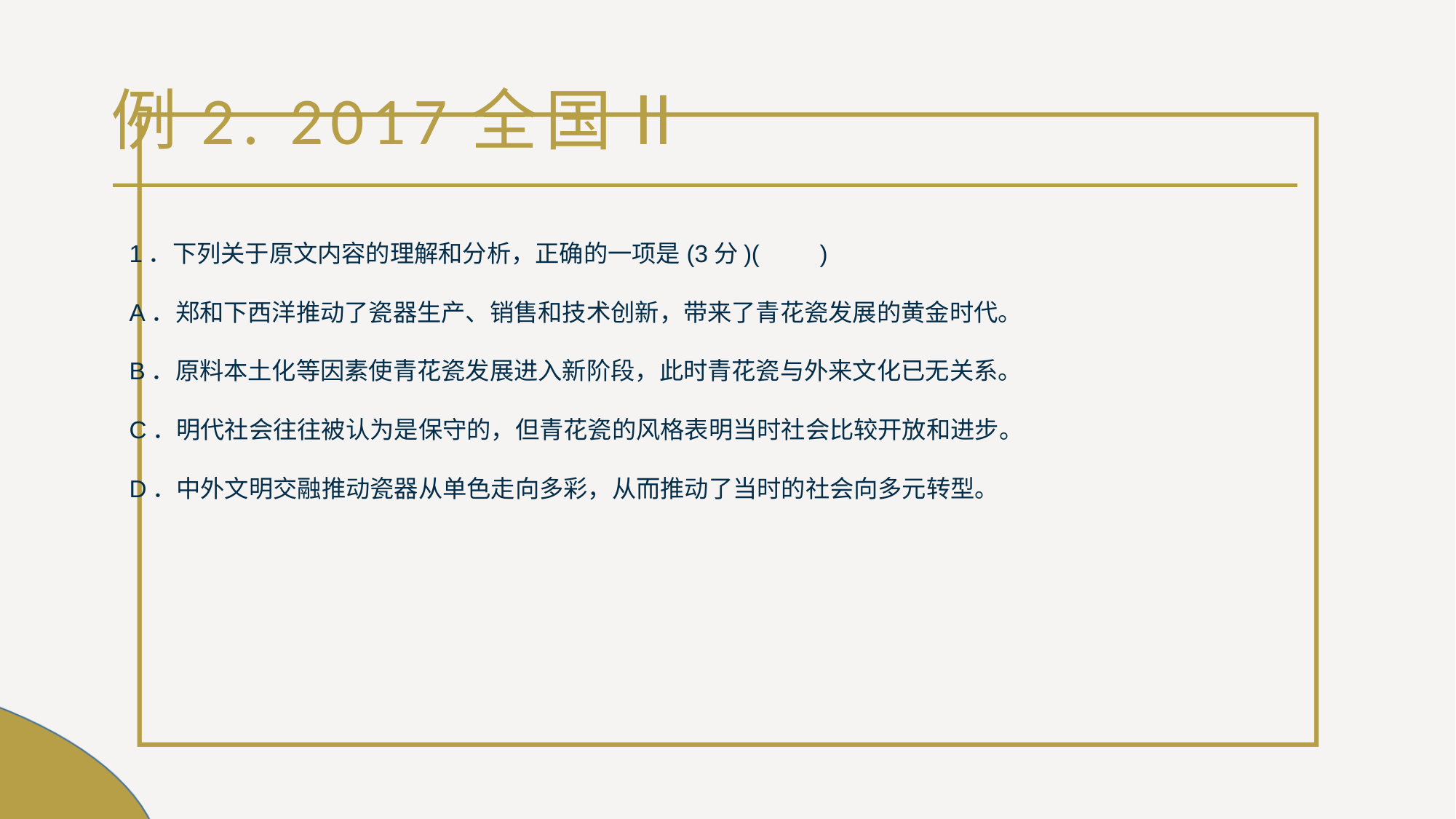

# 例2. 2017全国Ⅱ
1．下列关于原文内容的理解和分析，正确的一项是(3分)(　　)
A．郑和下西洋推动了瓷器生产、销售和技术创新，带来了青花瓷发展的黄金时代。
B．原料本土化等因素使青花瓷发展进入新阶段，此时青花瓷与外来文化已无关系。
C．明代社会往往被认为是保守的，但青花瓷的风格表明当时社会比较开放和进步。
D．中外文明交融推动瓷器从单色走向多彩，从而推动了当时的社会向多元转型。